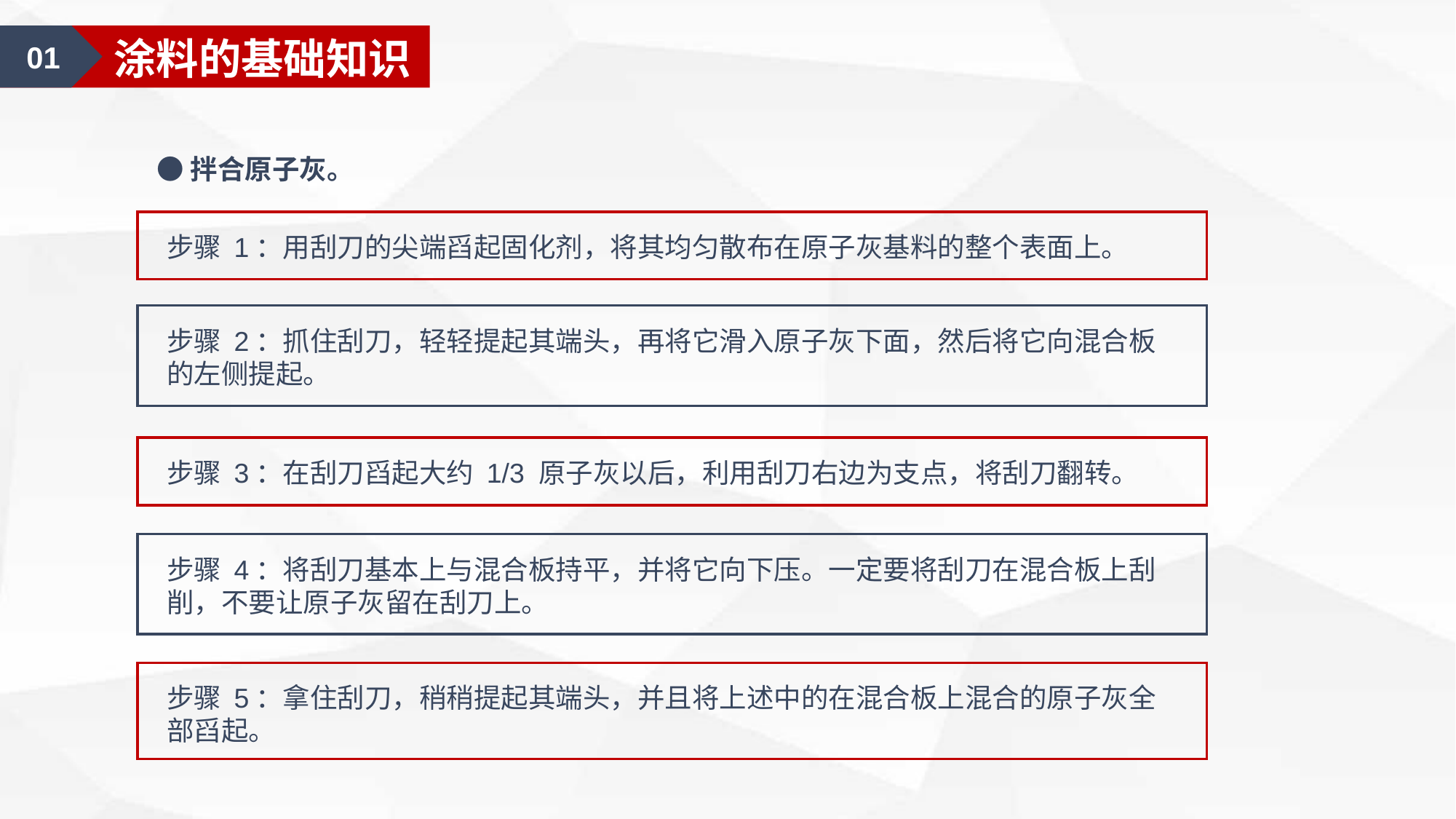

01
涂料的基础知识
●拌合原子灰。

步骤 1：用刮刀的尖端舀起固化剂，将其均匀散布在原子灰基料的整个表面上。

步骤 2：抓住刮刀，轻轻提起其端头，再将它滑入原子灰下面，然后将它向混合板的左侧提起。

步骤 3：在刮刀舀起大约 1/3 原子灰以后，利用刮刀右边为支点，将刮刀翻转。

步骤 4：将刮刀基本上与混合板持平，并将它向下压。一定要将刮刀在混合板上刮削，不要让原子灰留在刮刀上。

步骤 5：拿住刮刀，稍稍提起其端头，并且将上述中的在混合板上混合的原子灰全部舀起。